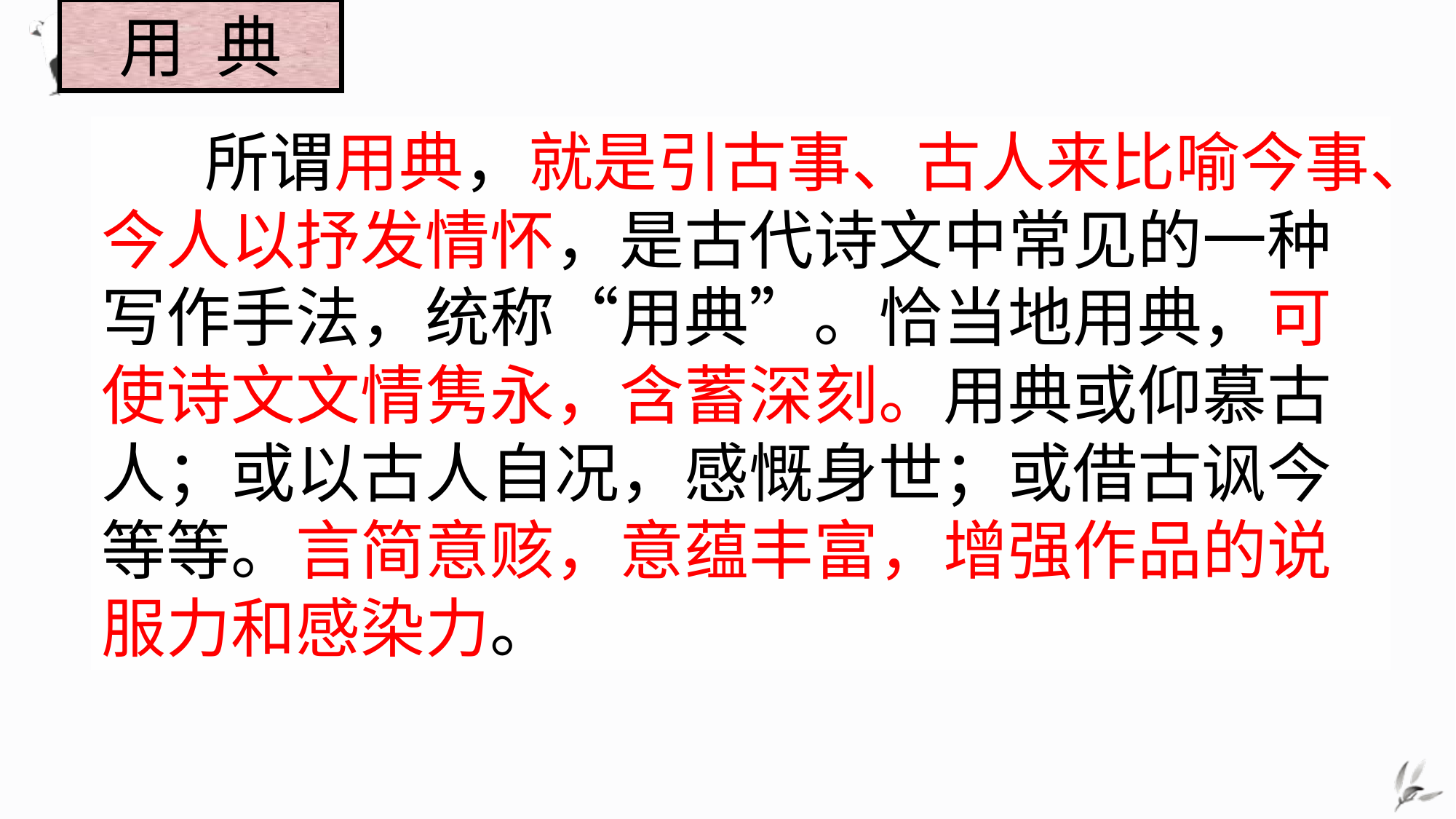

用  典
      所谓用典，就是引古事、古人来比喻今事、今人以抒发情怀，是古代诗文中常见的一种写作手法，统称“用典”。恰当地用典，可使诗文文情隽永，含蓄深刻。用典或仰慕古人；或以古人自况，感慨身世；或借古讽今等等。言简意赅，意蕴丰富，增强作品的说服力和感染力。